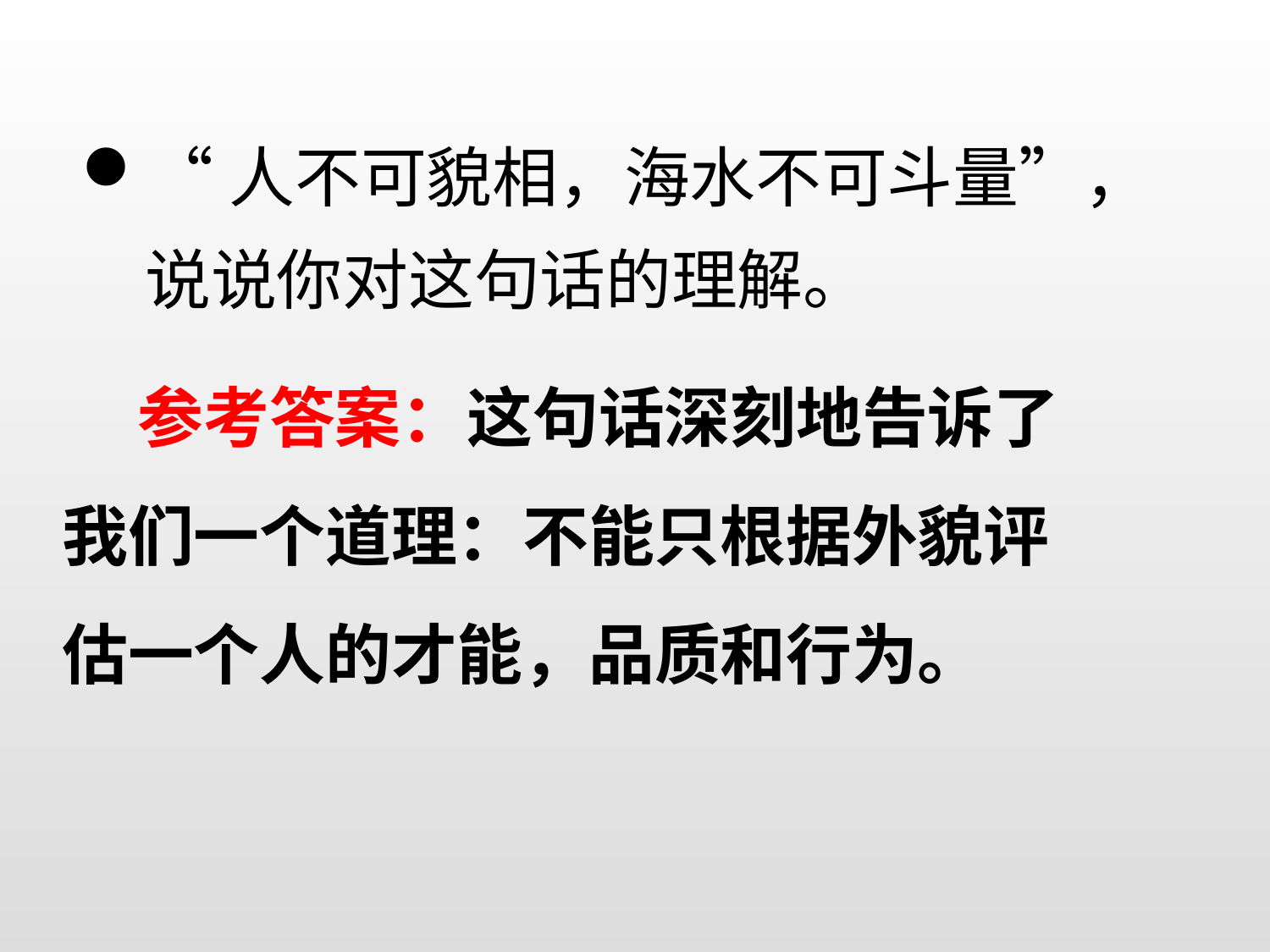

“人不可貌相，海水不可斗量”，说说你对这句话的理解。
    参考答案：这句话深刻地告诉了我们一个道理：不能只根据外貌评估一个人的才能，品质和行为。